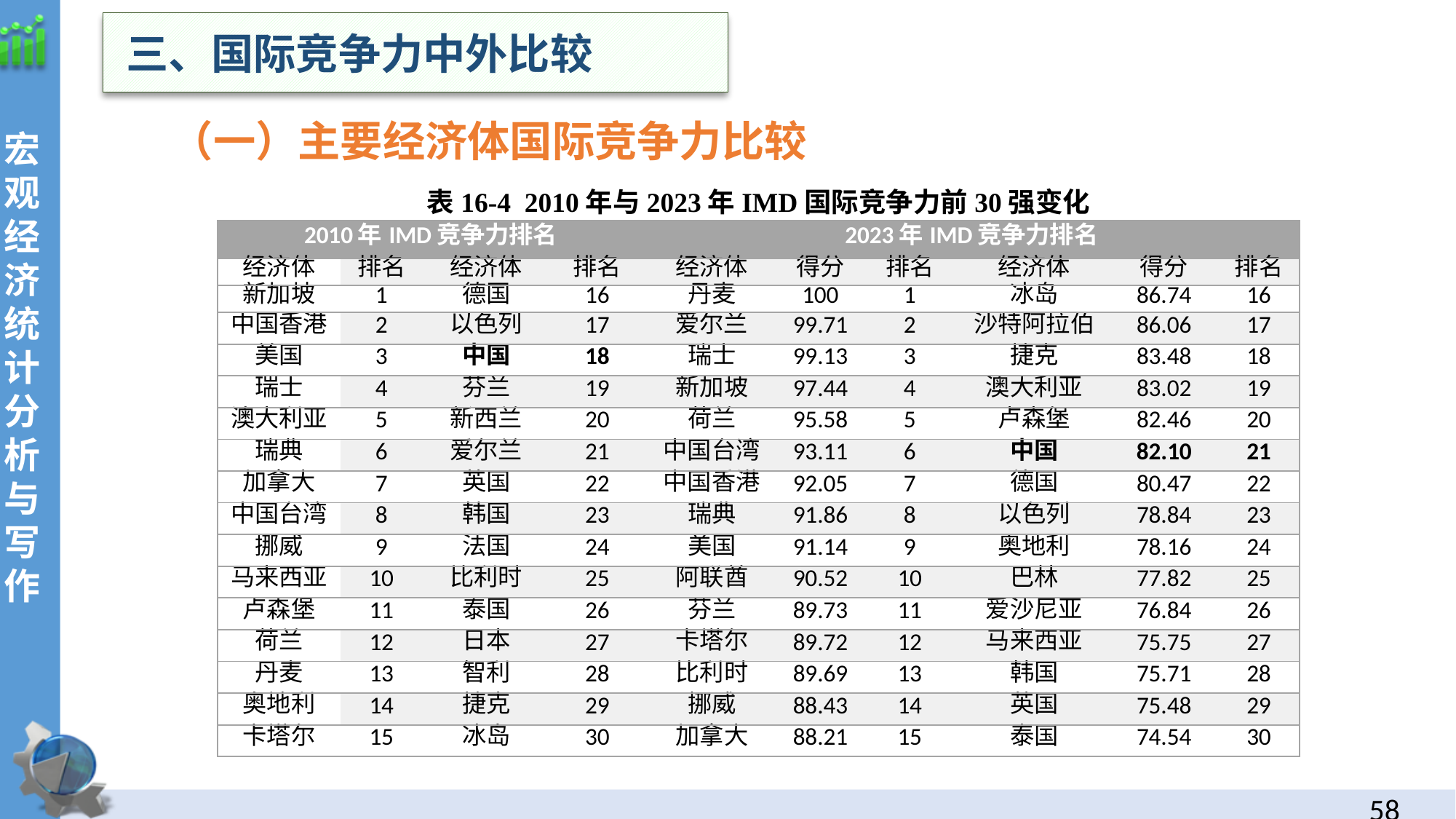

三、国际竞争力中外比较
（一）主要经济体国际竞争力比较

表16-4  2010年与2023年IMD国际竞争力前30强变化
| 2010年IMD竞争力排名 |  |  |  | 2023年IMD竞争力排名 |  |  |  |  |  |
| --- | --- | --- | --- | --- | --- | --- | --- | --- | --- |
| 经济体 | 排名 | 经济体 | 排名 | 经济体 | 得分 | 排名 | 经济体 | 得分 | 排名 |
| 新加坡 | 1 | 德国 | 16 | 丹麦 | 100 | 1 | 冰岛 | 86.74 | 16 |
| 中国香港 | 2 | 以色列 | 17 | 爱尔兰 | 99.71 | 2 | 沙特阿拉伯 | 86.06 | 17 |
| 美国 | 3 | 中国 | 18 | 瑞士 | 99.13 | 3 | 捷克 | 83.48 | 18 |
| 瑞士 | 4 | 芬兰 | 19 | 新加坡 | 97.44 | 4 | 澳大利亚 | 83.02 | 19 |
| 澳大利亚 | 5 | 新西兰 | 20 | 荷兰 | 95.58 | 5 | 卢森堡 | 82.46 | 20 |
| 瑞典 | 6 | 爱尔兰 | 21 | 中国台湾 | 93.11 | 6 | 中国 | 82.10 | 21 |
| 加拿大 | 7 | 英国 | 22 | 中国香港 | 92.05 | 7 | 德国 | 80.47 | 22 |
| 中国台湾 | 8 | 韩国 | 23 | 瑞典 | 91.86 | 8 | 以色列 | 78.84 | 23 |
| 挪威 | 9 | 法国 | 24 | 美国 | 91.14 | 9 | 奥地利 | 78.16 | 24 |
| 马来西亚 | 10 | 比利时 | 25 | 阿联酋 | 90.52 | 10 | 巴林 | 77.82 | 25 |
| 卢森堡 | 11 | 泰国 | 26 | 芬兰 | 89.73 | 11 | 爱沙尼亚 | 76.84 | 26 |
| 荷兰 | 12 | 日本 | 27 | 卡塔尔 | 89.72 | 12 | 马来西亚 | 75.75 | 27 |
| 丹麦 | 13 | 智利 | 28 | 比利时 | 89.69 | 13 | 韩国 | 75.71 | 28 |
| 奥地利 | 14 | 捷克 | 29 | 挪威 | 88.43 | 14 | 英国 | 75.48 | 29 |
| 卡塔尔 | 15 | 冰岛 | 30 | 加拿大 | 88.21 | 15 | 泰国 | 74.54 | 30 |
58